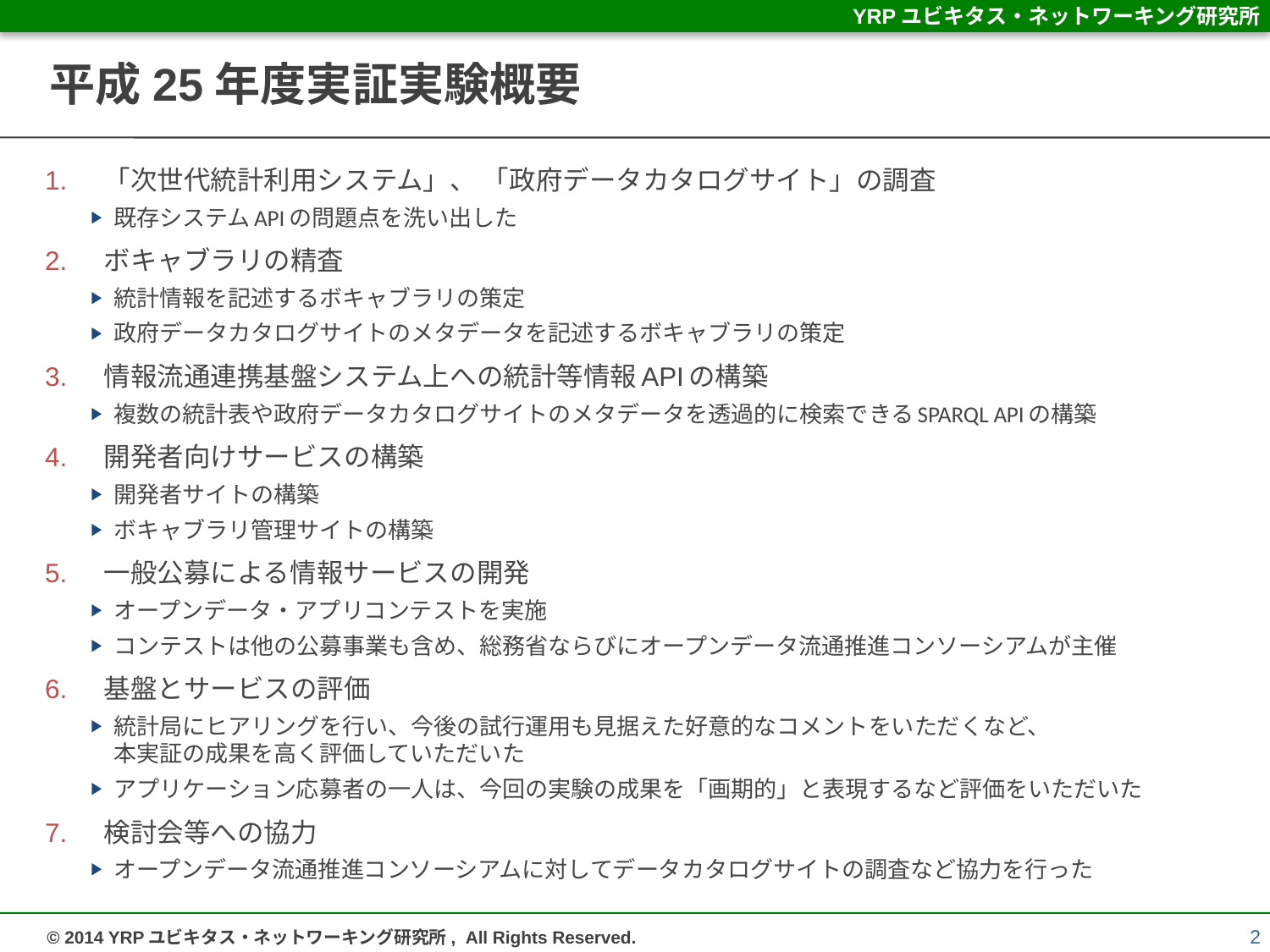

# 平成25年度実証実験概要
「次世代統計利用システム」、 「政府データカタログサイト」の調査
既存システムAPIの問題点を洗い出した
ボキャブラリの精査
統計情報を記述するボキャブラリの策定
政府データカタログサイトのメタデータを記述するボキャブラリの策定
情報流通連携基盤システム上への統計等情報APIの構築
複数の統計表や政府データカタログサイトのメタデータを透過的に検索できるSPARQL APIの構築
開発者向けサービスの構築
開発者サイトの構築
ボキャブラリ管理サイトの構築
一般公募による情報サービスの開発
オープンデータ・アプリコンテストを実施
コンテストは他の公募事業も含め、総務省ならびにオープンデータ流通推進コンソーシアムが主催
基盤とサービスの評価
統計局にヒアリングを行い、今後の試行運用も見据えた好意的なコメントをいただくなど、
本実証の成果を高く評価していただいた
アプリケーション応募者の一人は、今回の実験の成果を「画期的」と表現するなど評価をいただいた
検討会等への協力
オープンデータ流通推進コンソーシアムに対してデータカタログサイトの調査など協力を行った

2